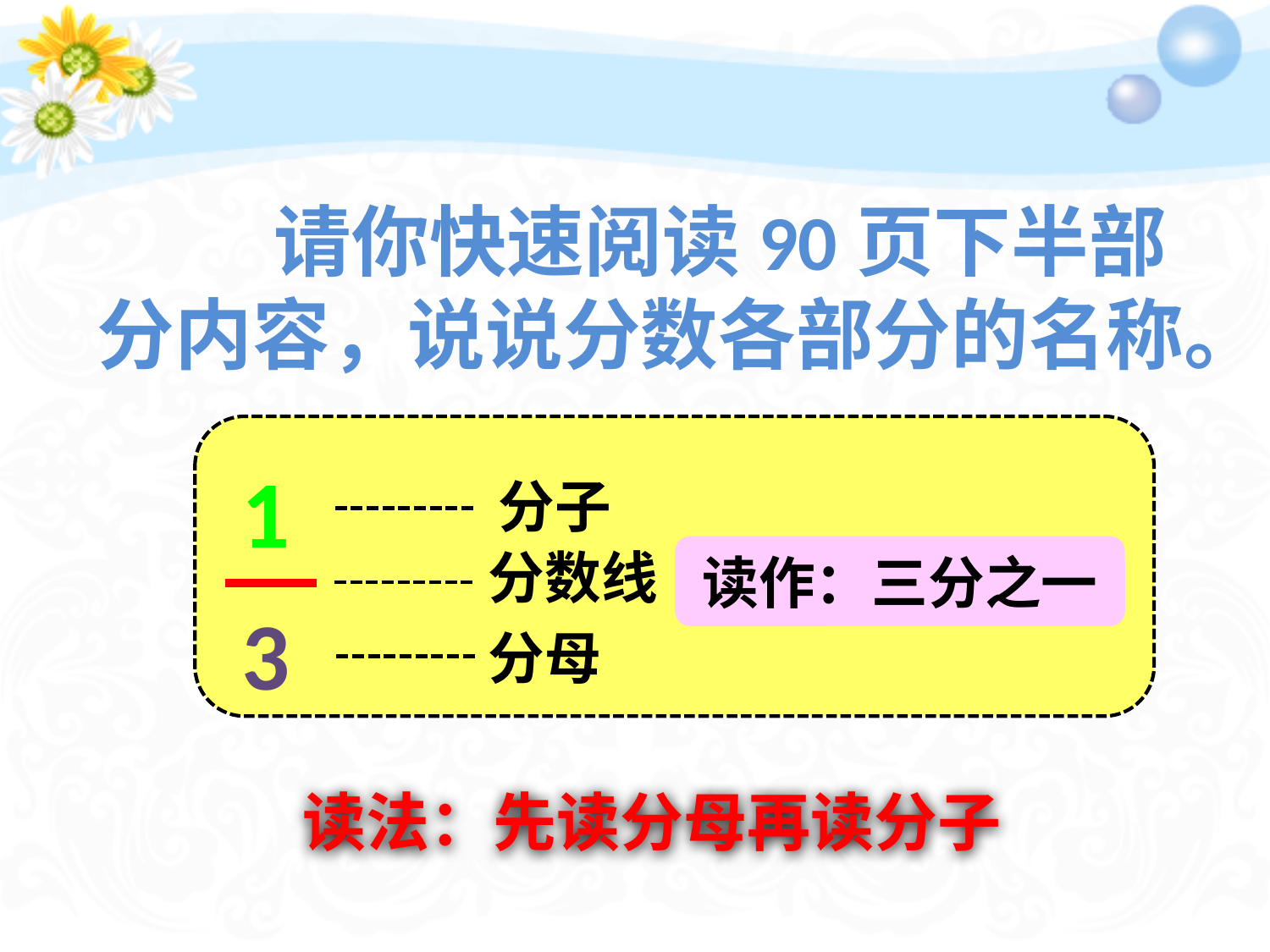

请你快速阅读90页下半部分内容，说说分数各部分的名称。

1
分子
分数线
读作：三分之一
3
分母
读法：先读分母再读分子